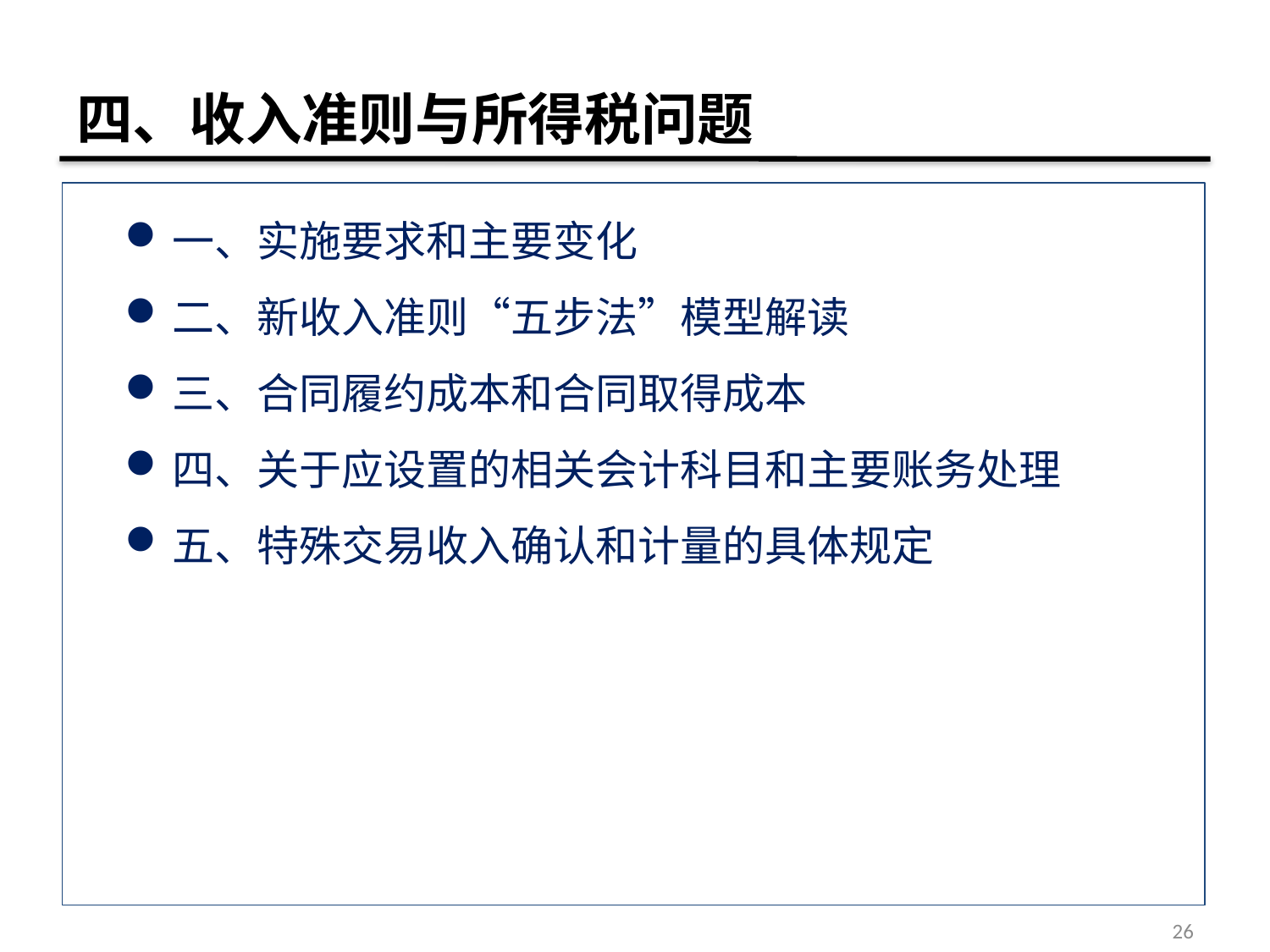

# 四、收入准则与所得税问题
一、实施要求和主要变化
二、新收入准则“五步法”模型解读
三、合同履约成本和合同取得成本
四、关于应设置的相关会计科目和主要账务处理
五、特殊交易收入确认和计量的具体规定
26